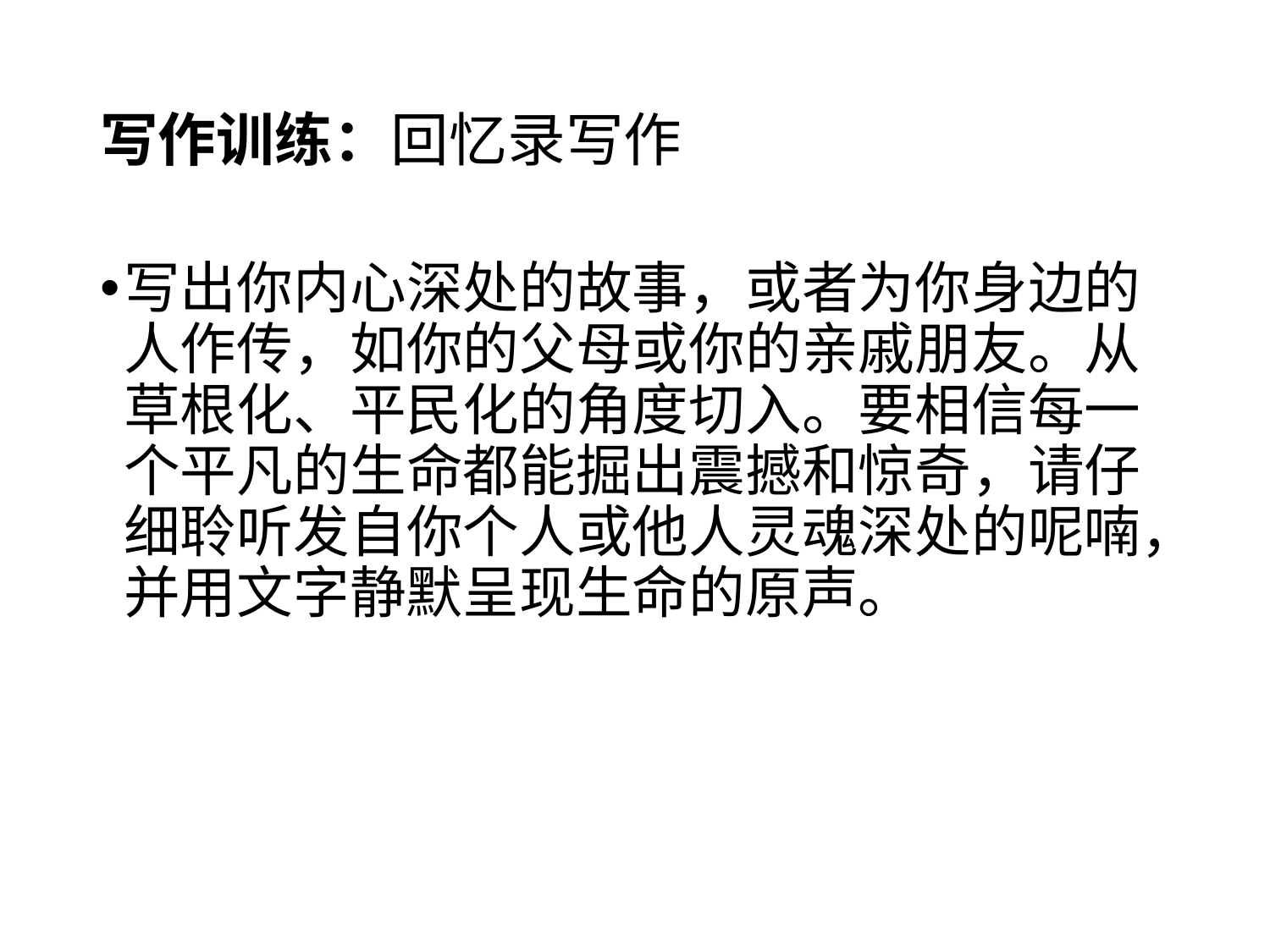

# 写作训练：回忆录写作
写出你内心深处的故事，或者为你身边的人作传，如你的父母或你的亲戚朋友。从草根化、平民化的角度切入。要相信每一个平凡的生命都能掘出震撼和惊奇，请仔细聆听发自你个人或他人灵魂深处的呢喃，并用文字静默呈现生命的原声。